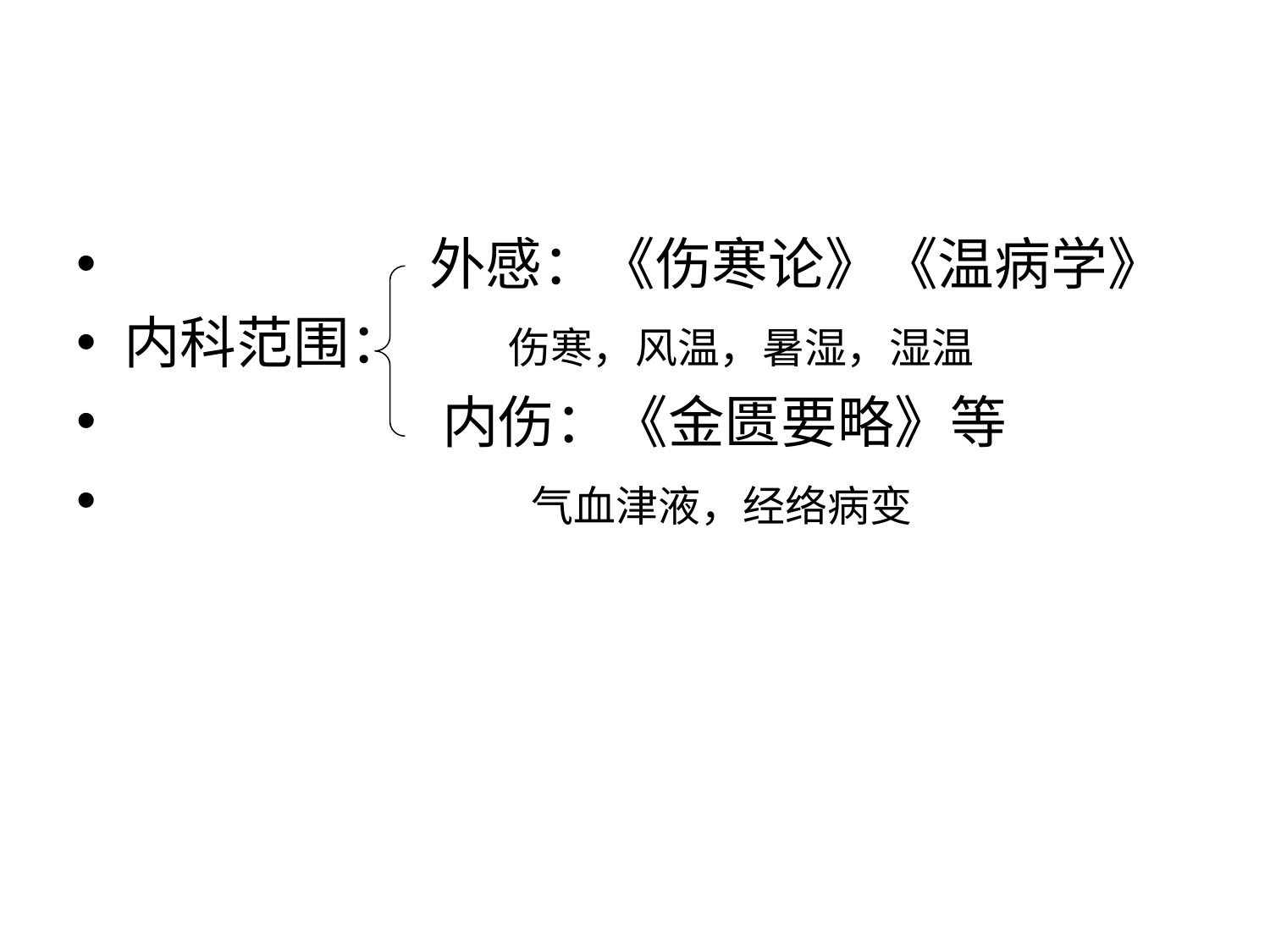

外感：《伤寒论》《温病学》
内科范围：        伤寒，风温，暑湿，湿温
                        内伤：《金匮要略》等
                               气血津液，经络病变